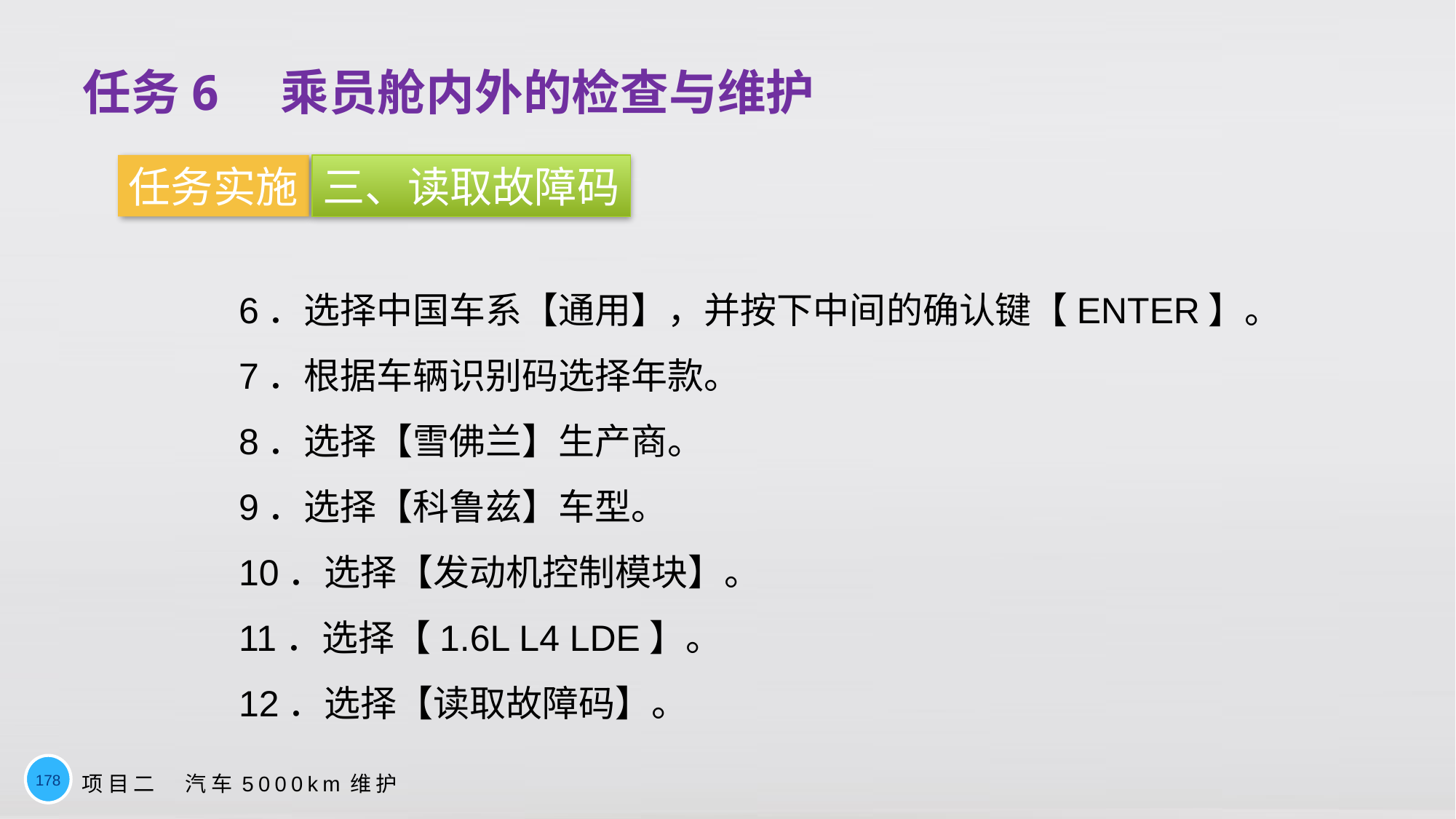

任务6　乘员舱内外的检查与维护
任务实施
三、读取故障码
6．选择中国车系【通用】，并按下中间的确认键【ENTER】。
7．根据车辆识别码选择年款。
8．选择【雪佛兰】生产商。
9．选择【科鲁兹】车型。
10．选择【发动机控制模块】。
11．选择【1.6L L4 LDE】。
12．选择【读取故障码】。
178